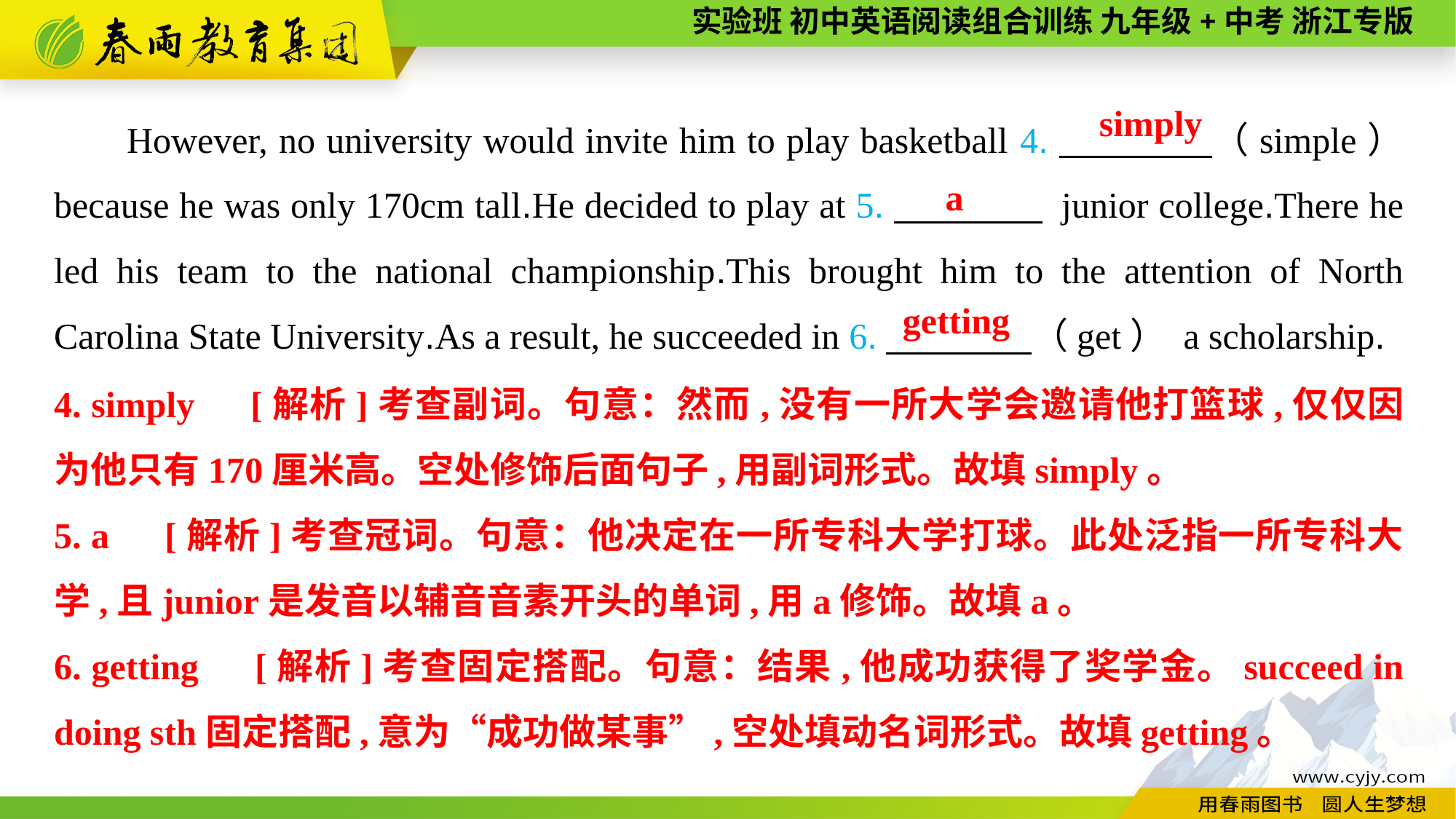

However, no university would invite him to play basketball 4.　　　　（simple） because he was only 170cm tall.He decided to play at 5.　　　　 junior college.There he led his team to the national championship.This brought him to the attention of North Carolina State University.As a result, he succeeded in 6.　　　　（get） a scholarship.
simply
a
getting
4. simply　[解析]考查副词。句意：然而,没有一所大学会邀请他打篮球,仅仅因为他只有170厘米高。空处修饰后面句子,用副词形式。故填simply。
5. a　[解析]考查冠词。句意：他决定在一所专科大学打球。此处泛指一所专科大学,且junior是发音以辅音音素开头的单词,用a修饰。故填a。
6. getting　[解析]考查固定搭配。句意：结果,他成功获得了奖学金。succeed in doing sth固定搭配,意为“成功做某事”,空处填动名词形式。故填getting。